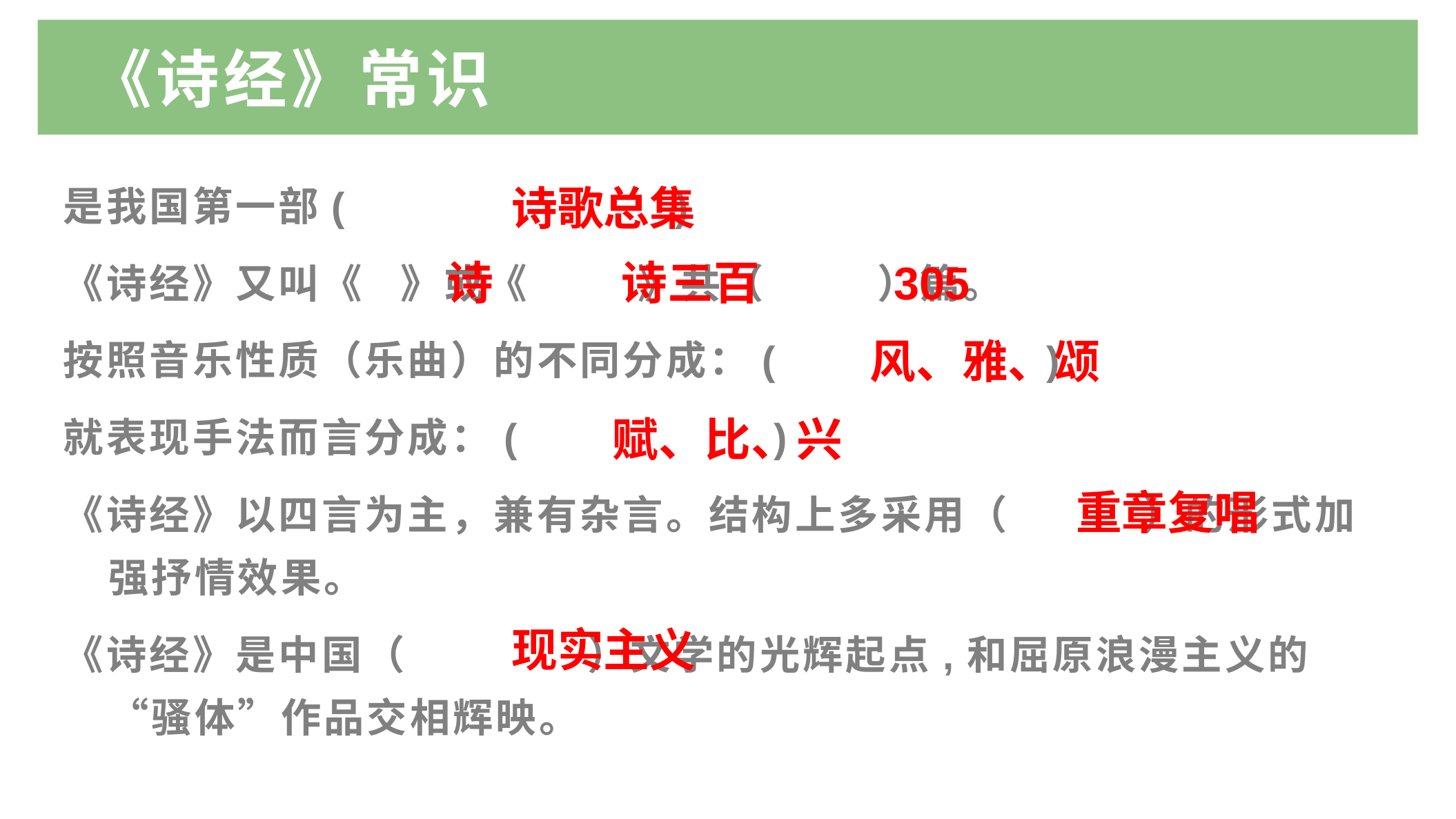

《诗经》常识
是我国第一部(      　               )
《诗经》又叫《   》或《         》共（ 　　 ）篇。
按照音乐性质（乐曲）的不同分成：(                   )
就表现手法而言分成：(                  )
《诗经》以四言为主，兼有杂言。结构上多采用（           ）的形式加强抒情效果。
《诗经》是中国（               ）文学的光辉起点,和屈原浪漫主义的“骚体”作品交相辉映。
诗歌总集
诗
诗三百
305
风、雅、颂
赋、比、兴
重章复唱
现实主义